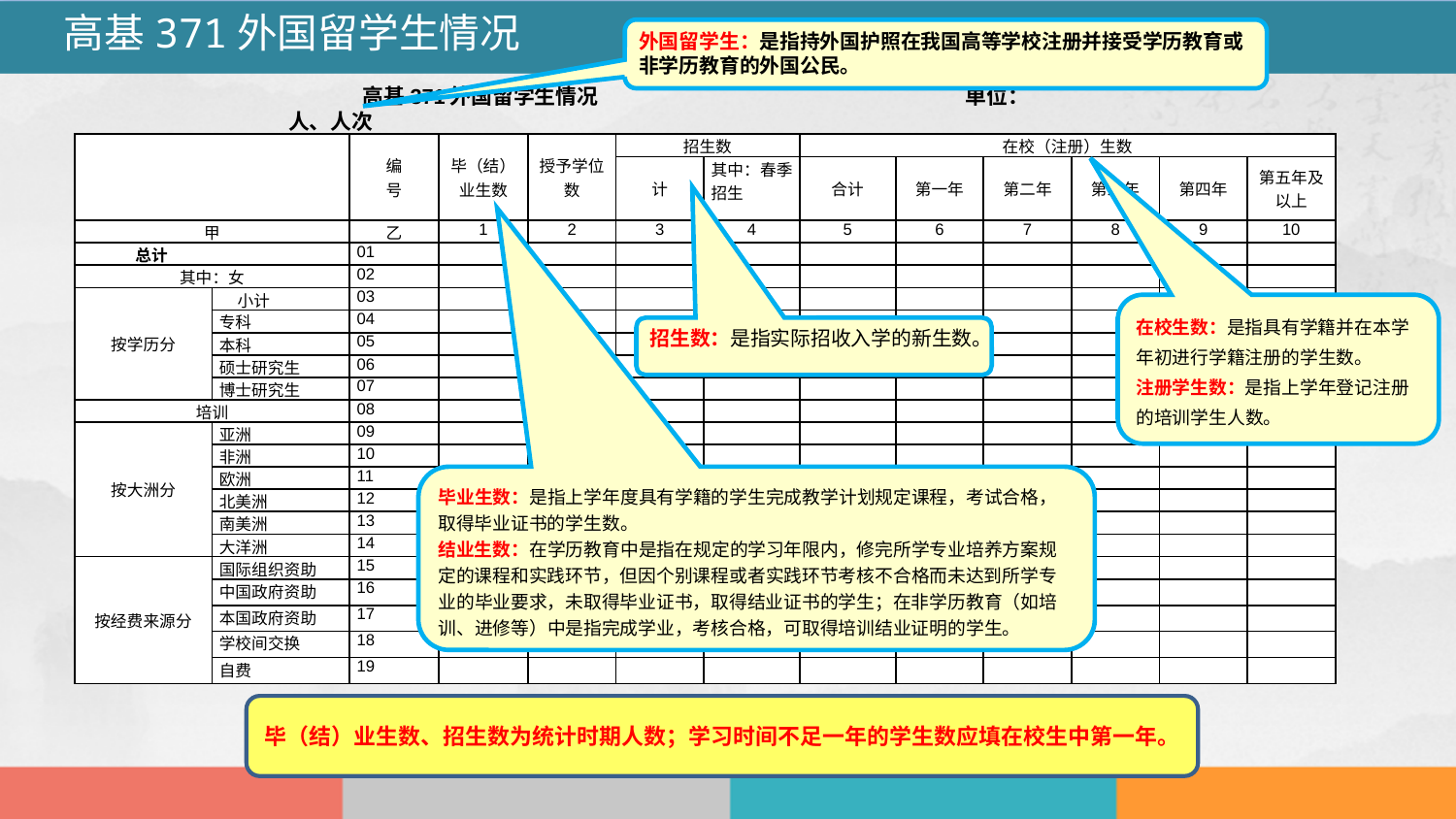

高基371外国留学生情况
外国留学生：是指持外国护照在我国高等学校注册并接受学历教育或非学历教育的外国公民。
高基371外国留学生情况                                                                            单位：人、人次
|  |  | 编 号 | 毕（结）业生数 | 授予学位数 | 招生数 |  | 在校（注册）生数 |  |  |  |  |  |
| --- | --- | --- | --- | --- | --- | --- | --- | --- | --- | --- | --- | --- |
|  |  |  |  |  | 计 | 其中：春季招生 | 合计 | 第一年 | 第二年 | 第三年 | 第四年 | 第五年及以上 |
| 甲 |  | 乙 | 1 | 2 | 3 | 4 | 5 | 6 | 7 | 8 | 9 | 10 |
| 总计 |  | 01 |  |  |  |  |  |  |  |  |  |  |
| 其中：女 |  | 02 |  |  |  |  |  |  |  |  |  |  |
| 按学历分 | 小计 | 03 |  |  |  |  |  |  |  |  |  |  |
|  | 专科 | 04 |  |  |  |  |  |  |  |  |  |  |
|  | 本科 | 05 |  |  |  |  |  |  |  |  |  |  |
|  | 硕士研究生 | 06 |  |  |  |  |  |  |  |  |  |  |
|  | 博士研究生 | 07 |  |  |  |  |  |  |  |  |  |  |
| 培训 |  | 08 |  |  |  |  |  |  |  |  |  |  |
| 按大洲分 | 亚洲 | 09 |  |  |  |  |  |  |  |  |  |  |
|  | 非洲 | 10 |  |  |  |  |  |  |  |  |  |  |
|  | 欧洲 | 11 |  |  |  |  |  |  |  |  |  |  |
|  | 北美洲 | 12 |  |  |  |  |  |  |  |  |  |  |
|  | 南美洲 | 13 |  |  |  |  |  |  |  |  |  |  |
|  | 大洋洲 | 14 |  |  |  |  |  |  |  |  |  |  |
| 按经费来源分 | 国际组织资助 | 15 |  |  |  |  |  |  |  |  |  |  |
|  | 中国政府资助 | 16 |  |  |  |  |  |  |  |  |  |  |
|  | 本国政府资助 | 17 |  |  |  |  |  |  |  |  |  |  |
|  | 学校间交换 | 18 |  |  |  |  |  |  |  |  |  |  |
|  | 自费 | 19 |  |  |  |  |  |  |  |  |  |  |
在校生数：是指具有学籍并在本学年初进行学籍注册的学生数。
注册学生数：是指上学年登记注册的培训学生人数。

招生数：是指实际招收入学的新生数。
毕业生数：是指上学年度具有学籍的学生完成教学计划规定课程，考试合格，取得毕业证书的学生数。
结业生数：在学历教育中是指在规定的学习年限内，修完所学专业培养方案规定的课程和实践环节，但因个别课程或者实践环节考核不合格而未达到所学专业的毕业要求，未取得毕业证书，取得结业证书的学生；在非学历教育（如培训、进修等）中是指完成学业，考核合格，可取得培训结业证明的学生。

毕（结）业生数、招生数为统计时期人数；学习时间不足一年的学生数应填在校生中第一年。